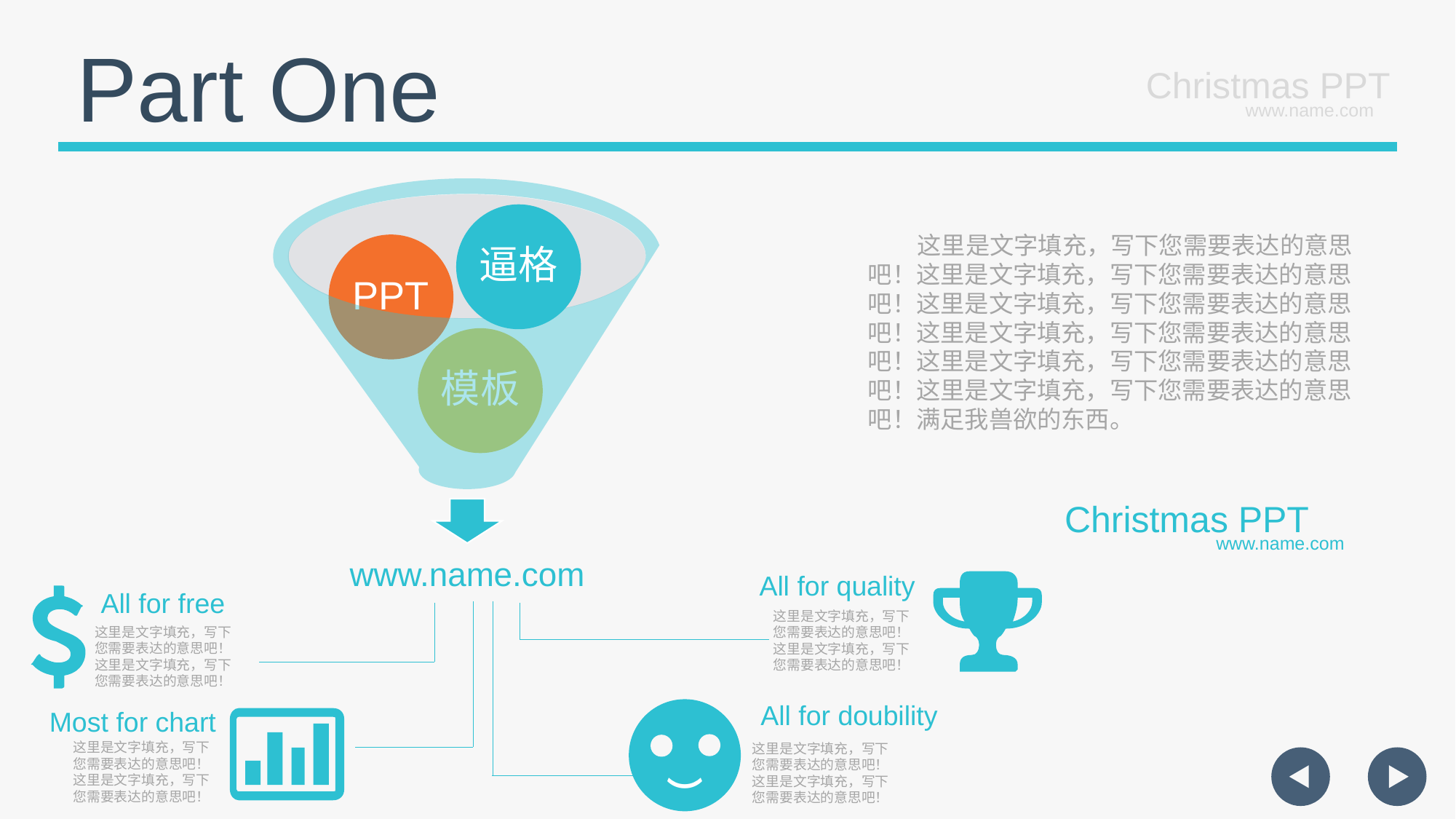

Part One
Christmas PPT
www.name.com
www.name.com
模板
PPT
逼格
        这里是文字填充，写下您需要表达的意思吧！这里是文字填充，写下您需要表达的意思吧！这里是文字填充，写下您需要表达的意思吧！这里是文字填充，写下您需要表达的意思吧！这里是文字填充，写下您需要表达的意思吧！这里是文字填充，写下您需要表达的意思吧！满足我兽欲的东西。
Christmas PPT
www.name.com
All for quality

All for free

这里是文字填充，写下您需要表达的意思吧！这里是文字填充，写下您需要表达的意思吧！
这里是文字填充，写下您需要表达的意思吧！这里是文字填充，写下您需要表达的意思吧！
All for doubility
Most for chart

（

这里是文字填充，写下您需要表达的意思吧！这里是文字填充，写下您需要表达的意思吧！
这里是文字填充，写下您需要表达的意思吧！这里是文字填充，写下您需要表达的意思吧！